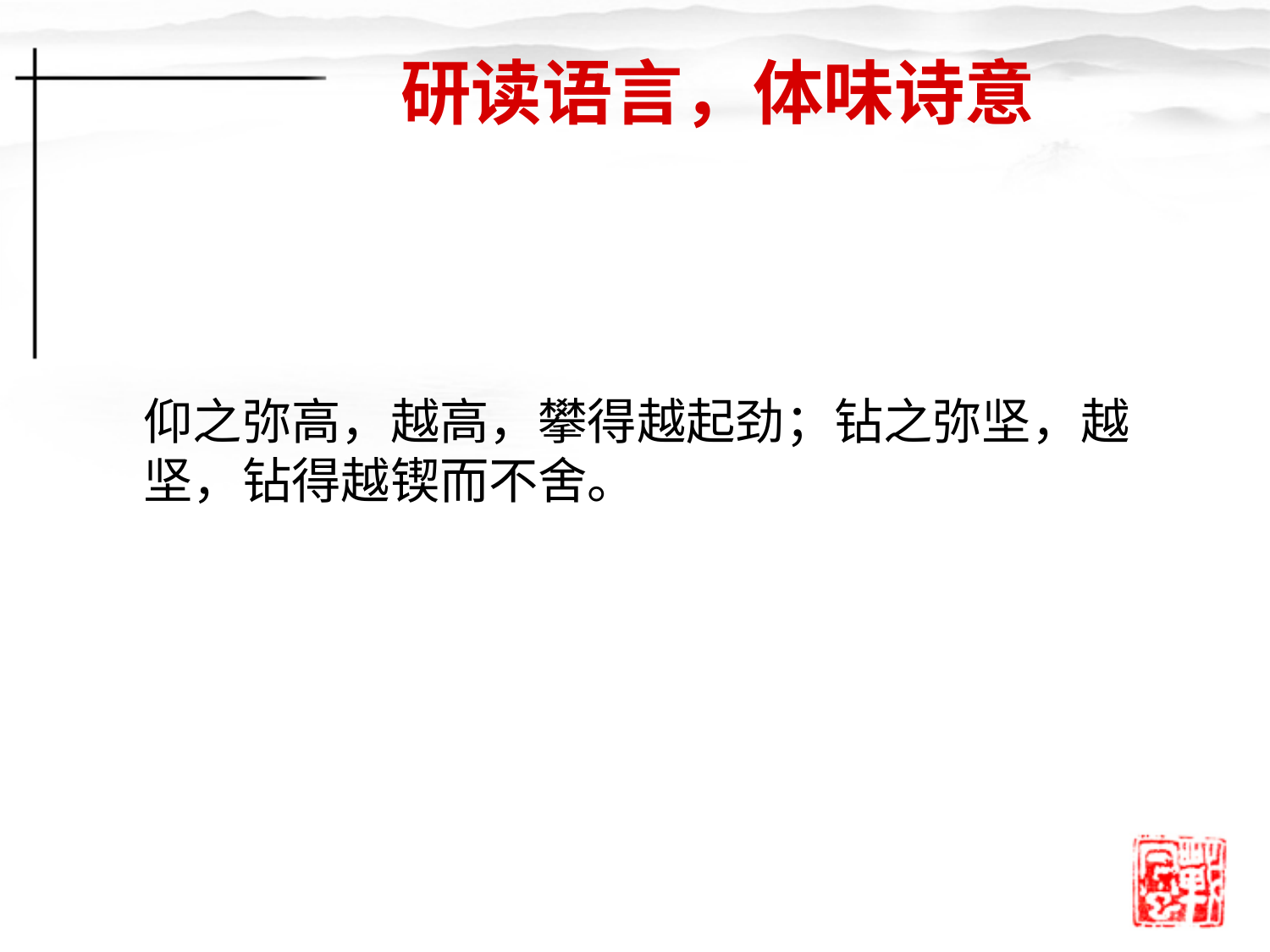

研读语言，体味诗意
仰之弥高，越高，攀得越起劲；钻之弥坚，越坚，钻得越锲而不舍。